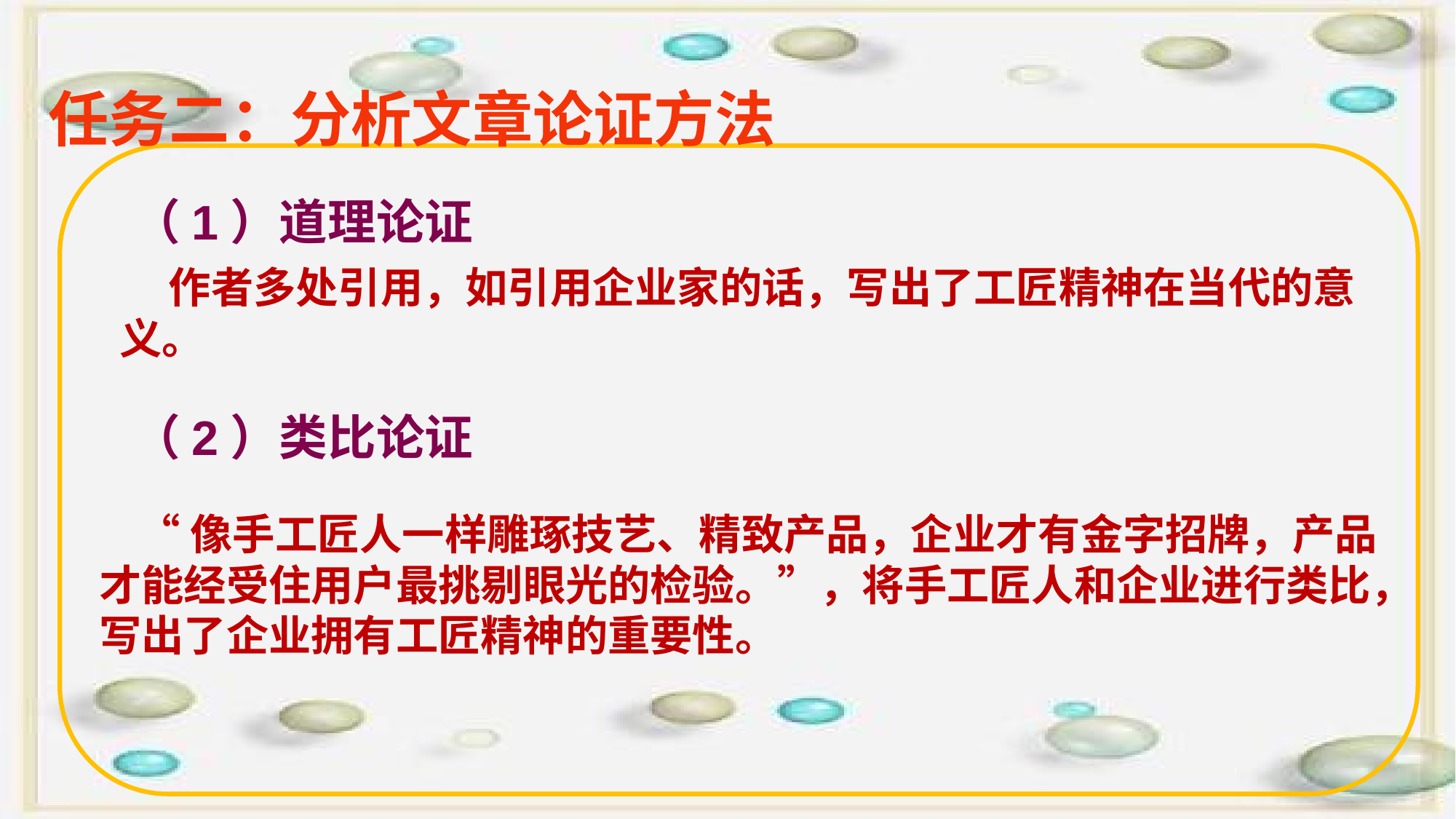

任务二：分析文章论证方法

（1）道理论证
    作者多处引用，如引用企业家的话，写出了工匠精神在当代的意义。
（2）类比论证
    “像手工匠人一样雕琢技艺、精致产品，企业才有金字招牌，产品才能经受住用户最挑剔眼光的检验。”，将手工匠人和企业进行类比，写出了企业拥有工匠精神的重要性。